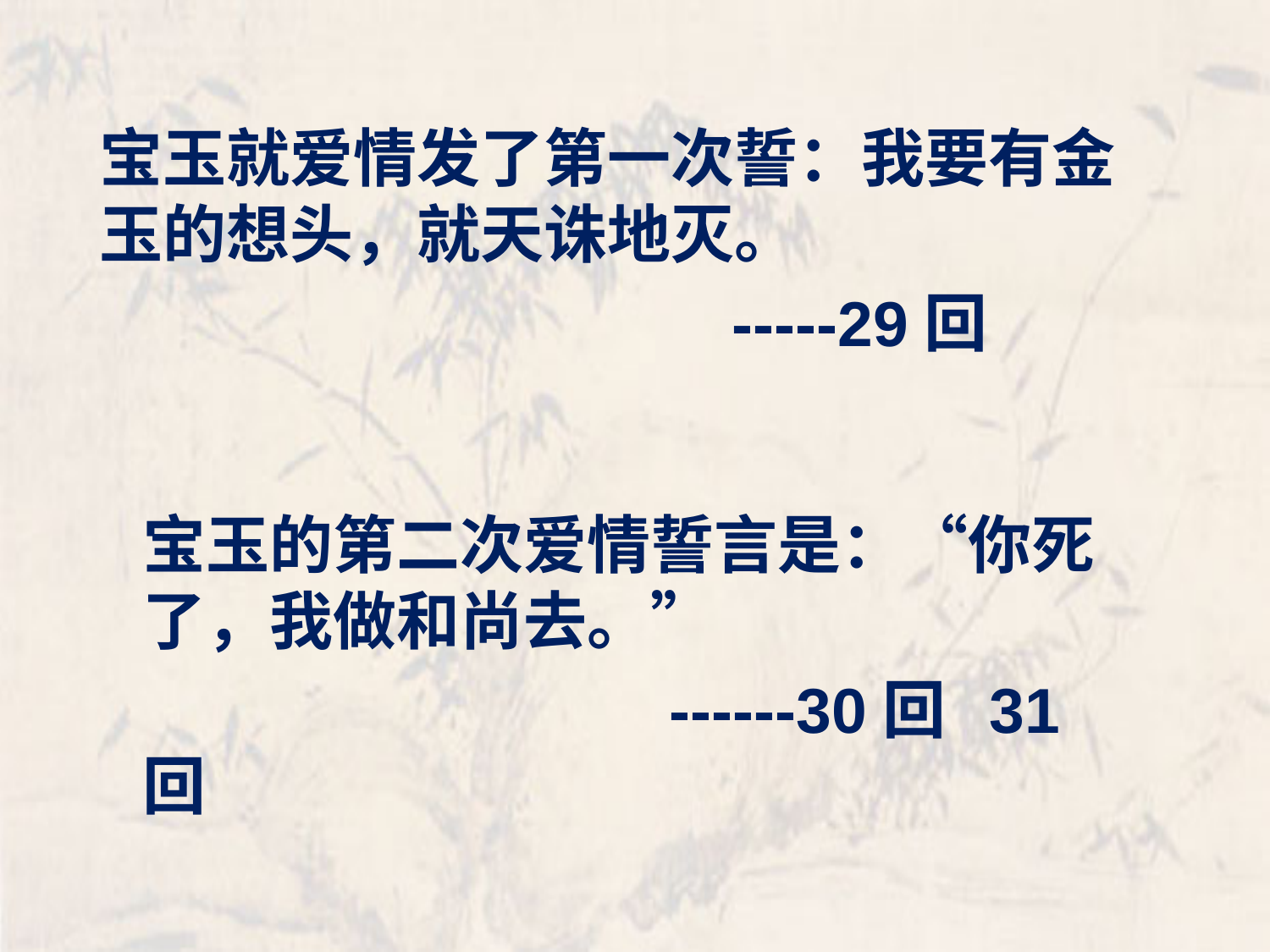

宝玉就爱情发了第一次誓：我要有金玉的想头，就天诛地灭。
                                    -----29回

宝玉的第二次爱情誓言是：“你死了，我做和尚去。”
                              ------30回  31回